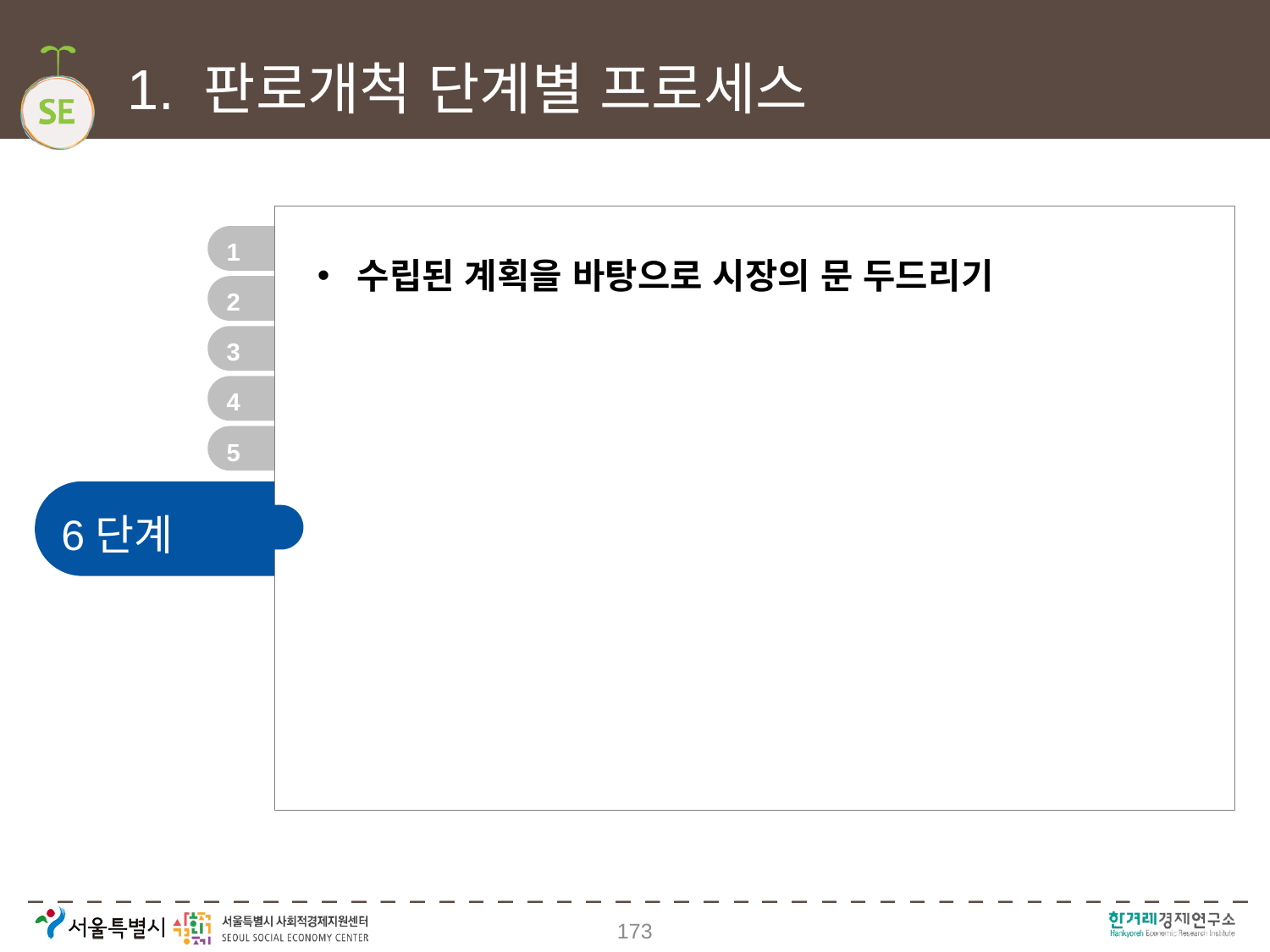

# 1. 판로개척 단계별 프로세스

1
수립된 계획을 바탕으로 시장의 문 두드리기
2
3
4
5
6단계

173